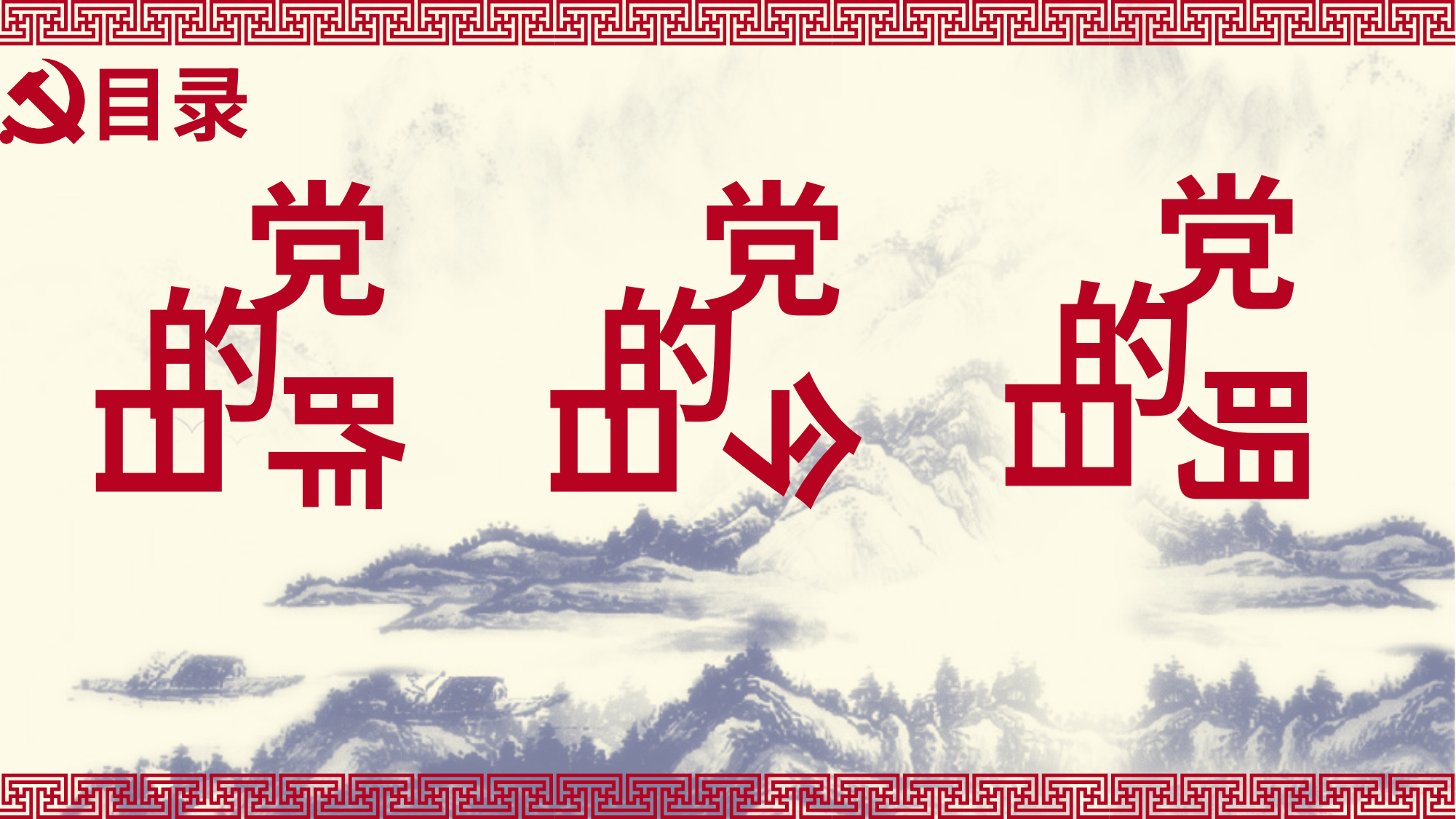

目录

党
的
明日
党
的
昨日
党
的
今日